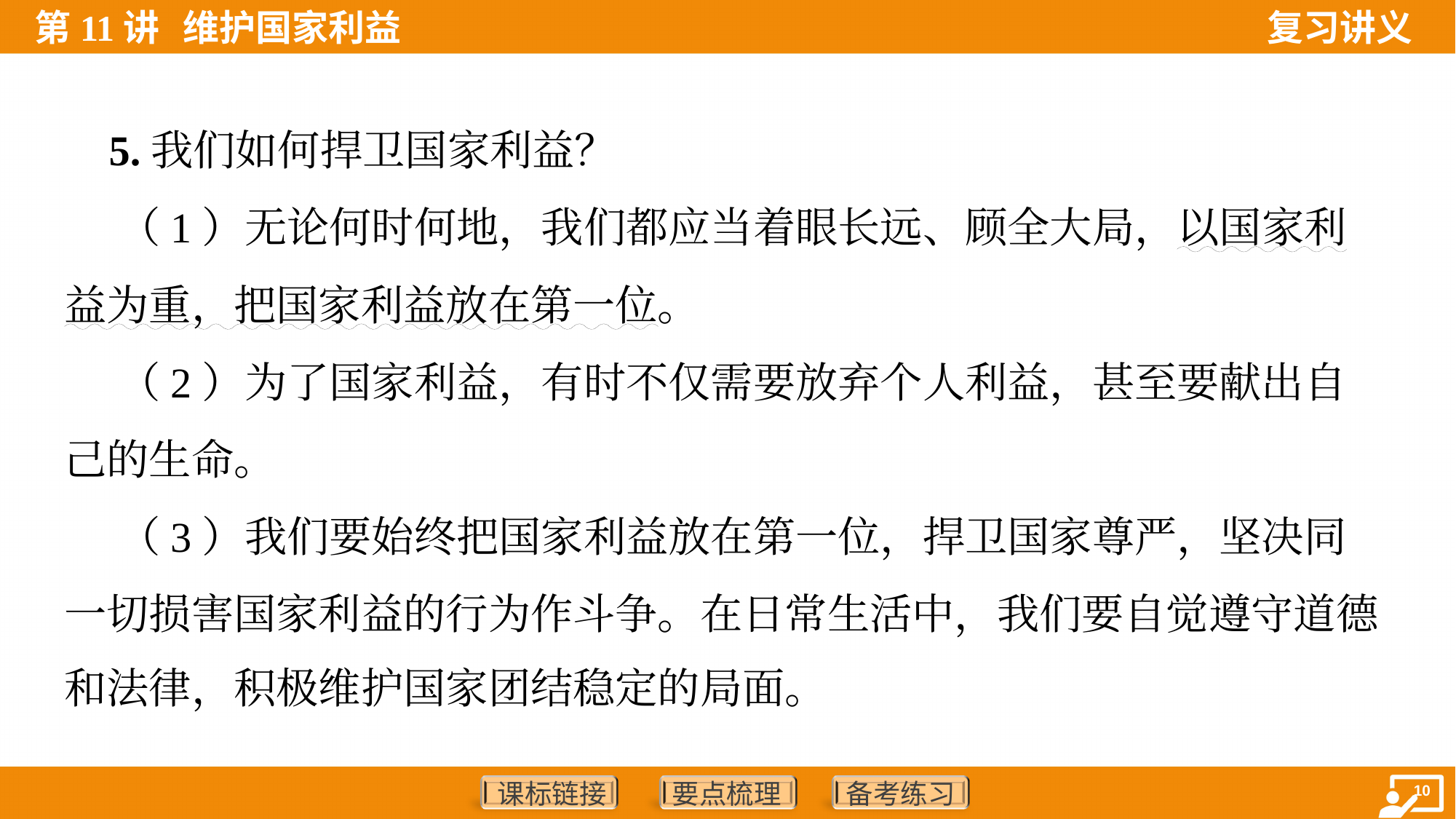

5.我们如何捍卫国家利益？
    （1）无论何时何地，我们都应当着眼长远、顾全大局，以国家利
益为重，把国家利益放在第一位。
    （2）为了国家利益，有时不仅需要放弃个人利益，甚至要献出自
己的生命。
    （3）我们要始终把国家利益放在第一位，捍卫国家尊严，坚决同
一切损害国家利益的行为作斗争。在日常生活中，我们要自觉遵守道德
和法律，积极维护国家团结稳定的局面。